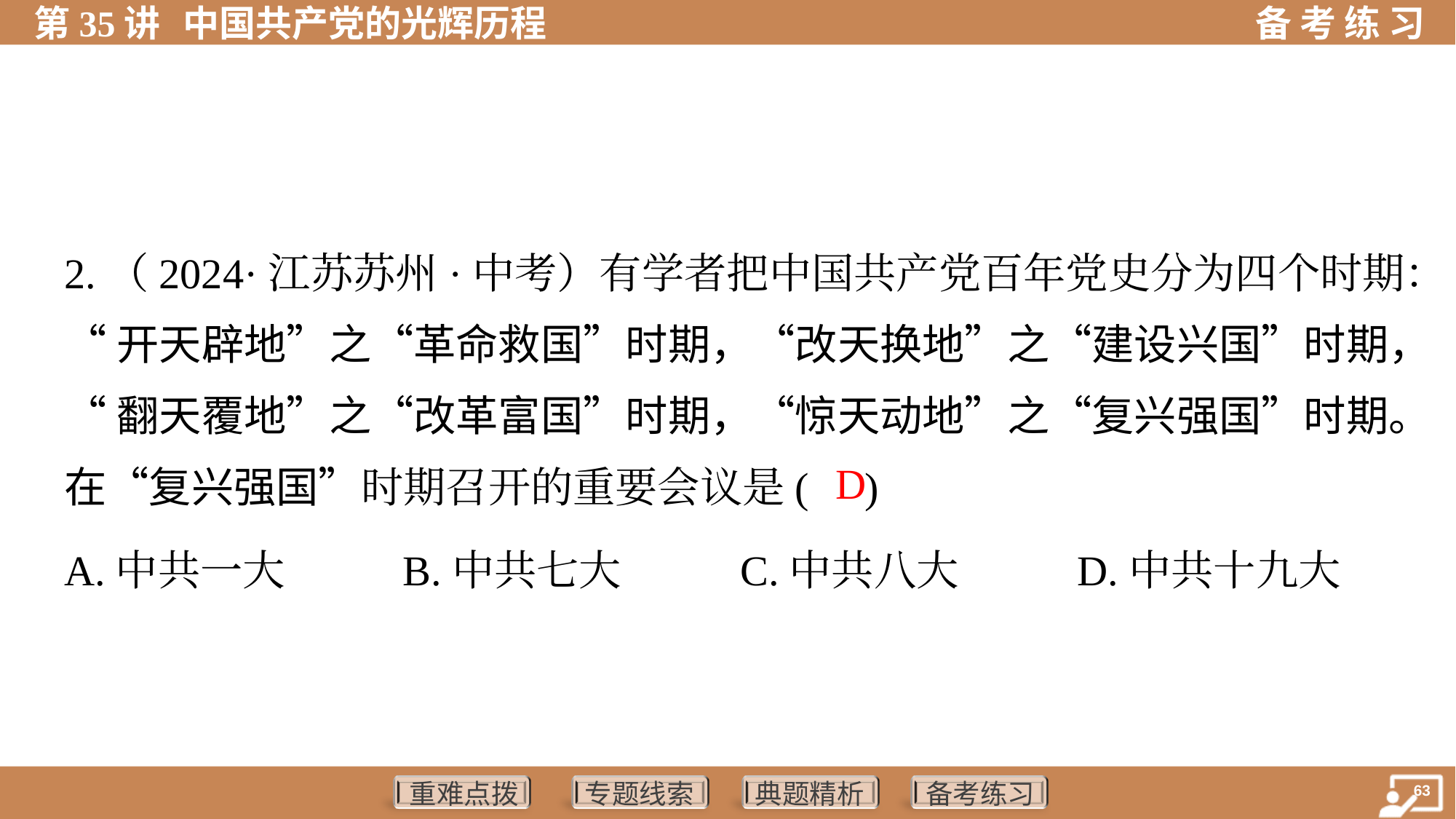

2.（2024·江苏苏州·中考）有学者把中国共产党百年党史分为四个时期：
“开天辟地”之“革命救国”时期，“改天换地”之“建设兴国”时期，
“翻天覆地”之“改革富国”时期，“惊天动地”之“复兴强国”时期。
在“复兴强国”时期召开的重要会议是(     )
   D
A.中共一大	B.中共七大	C.中共八大	D.中共十九大